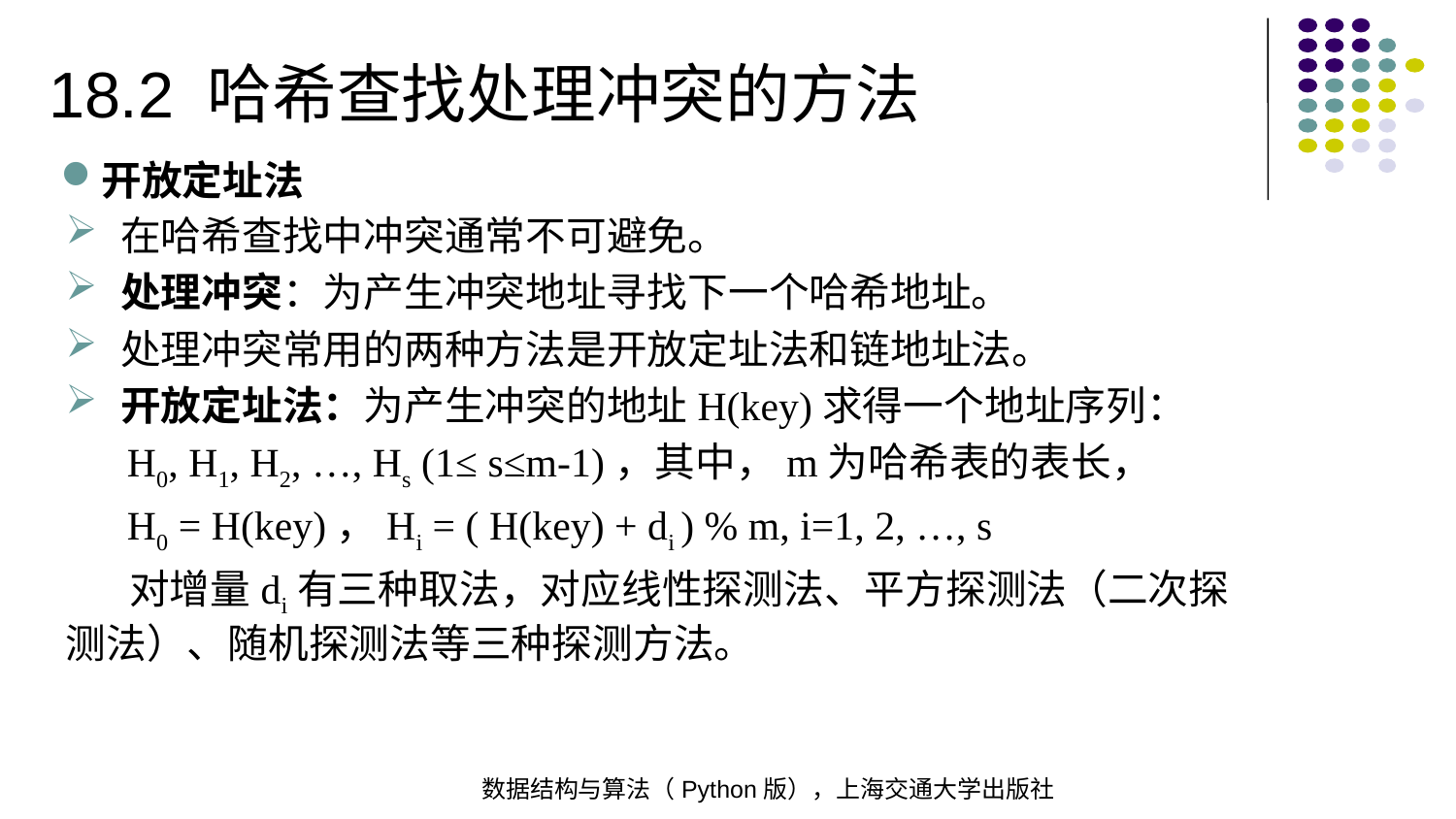

18.2 哈希查找处理冲突的方法
开放定址法
在哈希查找中冲突通常不可避免。
处理冲突：为产生冲突地址寻找下一个哈希地址。
处理冲突常用的两种方法是开放定址法和链地址法。
开放定址法：为产生冲突的地址H(key)求得一个地址序列：
      H0, H1, H2, …, Hs (1≤ s≤m-1)，其中，m为哈希表的表长，
      H0 = H(key)，Hi = ( H(key) + di ) % m, i=1, 2, …, s
      对增量di有三种取法，对应线性探测法、平方探测法（二次探测法）、随机探测法等三种探测方法。